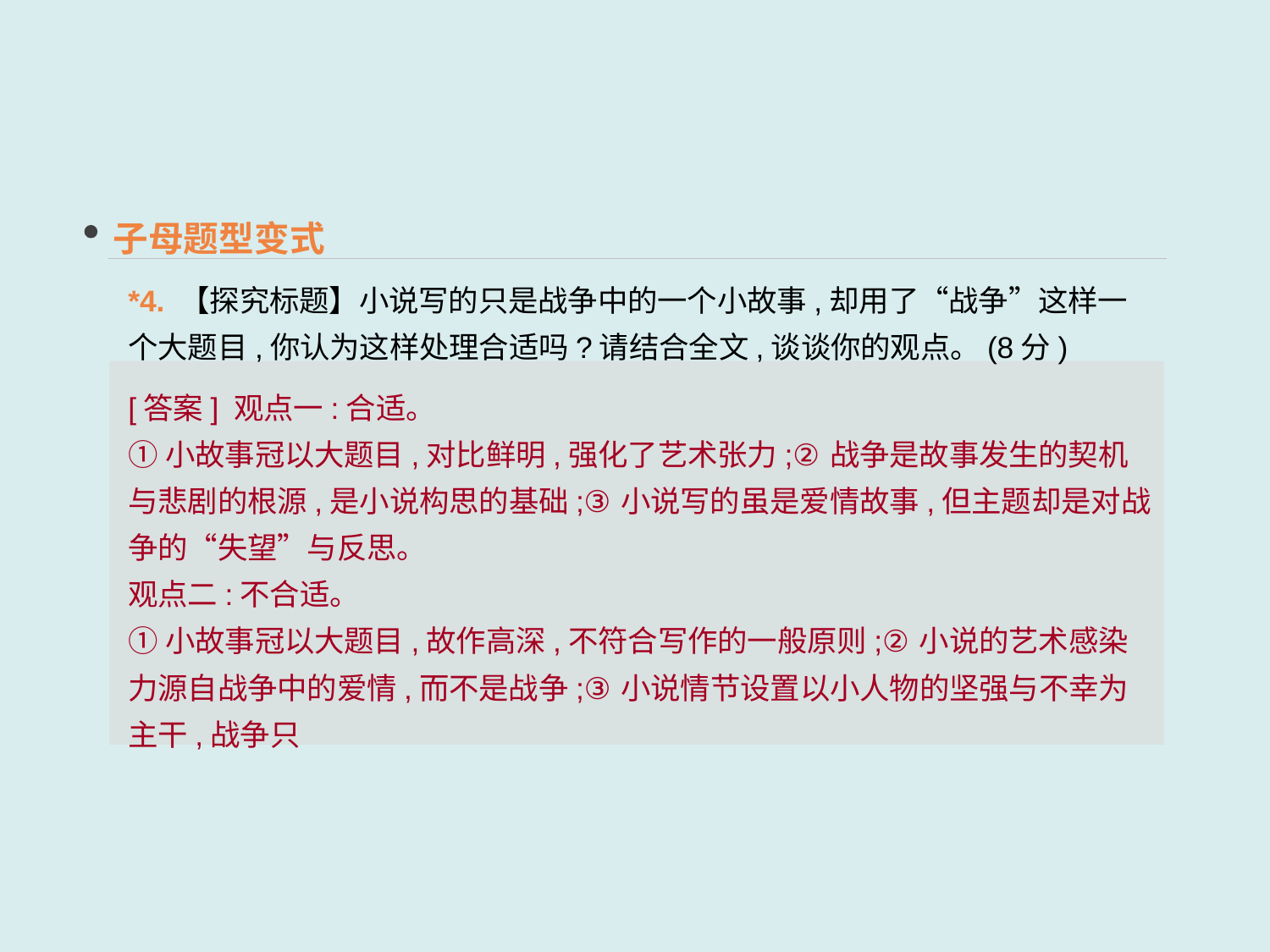

子母题型变式

*4. 【探究标题】小说写的只是战争中的一个小故事,却用了“战争”这样一个大题目,你认为这样处理合适吗?请结合全文,谈谈你的观点。(8分)

[答案] 观点一:合适。
①小故事冠以大题目,对比鲜明,强化了艺术张力;②战争是故事发生的契机与悲剧的根源,是小说构思的基础;③小说写的虽是爱情故事,但主题却是对战争的“失望”与反思。
观点二:不合适。
①小故事冠以大题目,故作高深,不符合写作的一般原则;②小说的艺术感染力源自战争中的爱情,而不是战争;③小说情节设置以小人物的坚强与不幸为主干,战争只